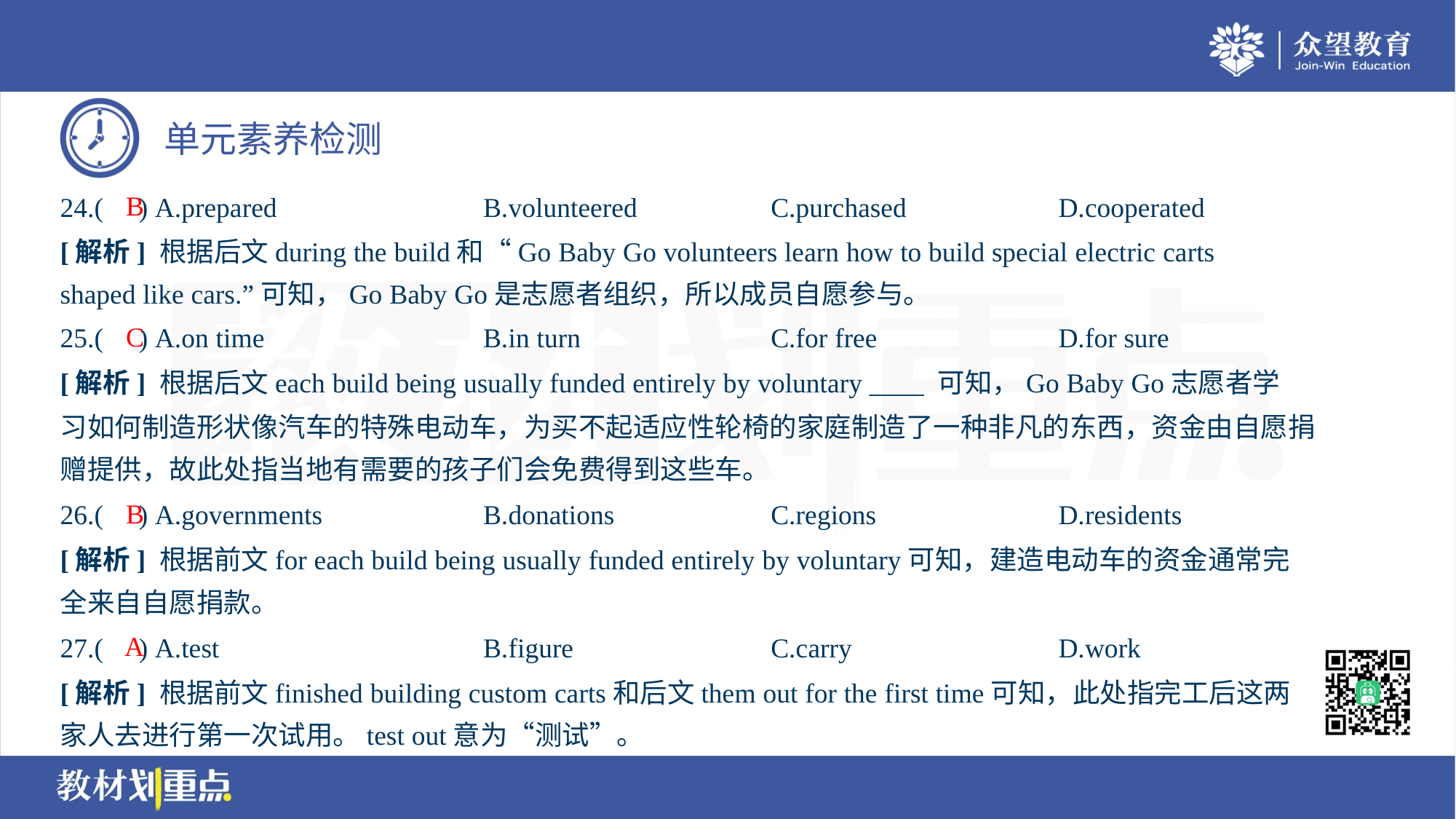

B
24.(     ) A.prepared	B.volunteered	C.purchased	D.cooperated
[解析] 根据后文during the build和“Go Baby Go volunteers learn how to build special electric carts
shaped like cars.”可知，Go Baby Go是志愿者组织，所以成员自愿参与。
C
25.(     ) A.on time	B.in turn	C.for free	D.for sure
[解析] 根据后文each build being usually funded entirely by voluntary ____ 可知，Go Baby Go志愿者学
习如何制造形状像汽车的特殊电动车，为买不起适应性轮椅的家庭制造了一种非凡的东西，资金由自愿捐
赠提供，故此处指当地有需要的孩子们会免费得到这些车。
B
26.(     ) A.governments	B.donations	C.regions	D.residents
[解析] 根据前文for each build being usually funded entirely by voluntary可知，建造电动车的资金通常完
全来自自愿捐款。
A
27.(     ) A.test	B.figure	C.carry	D.work
[解析] 根据前文finished building custom carts和后文them out for the first time可知，此处指完工后这两
家人去进行第一次试用。test out意为“测试”。